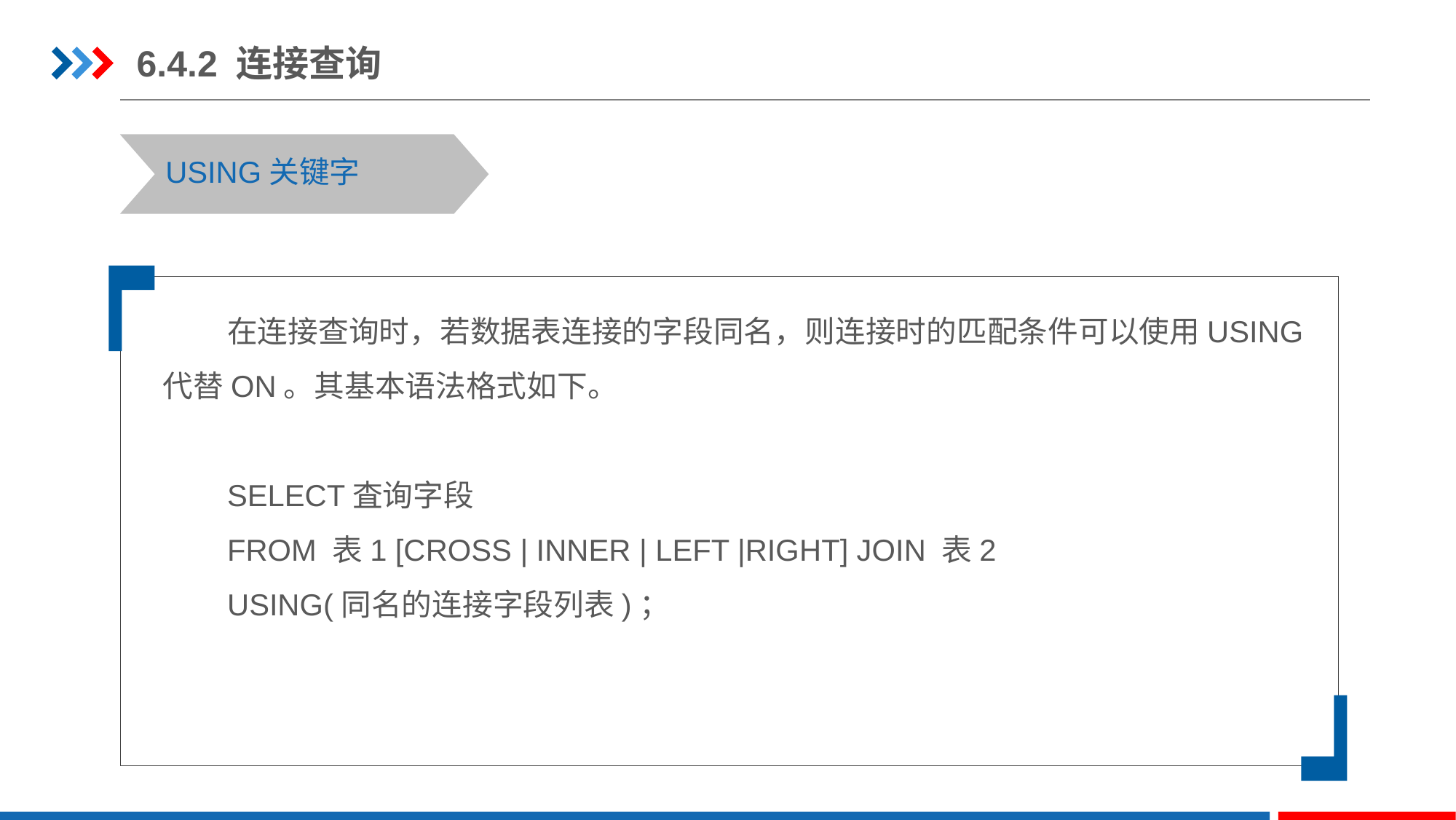

6.4.2 连接查询

USING关键字

在连接查询时，若数据表连接的字段同名，则连接时的匹配条件可以使用USING代替ON。其基本语法格式如下。

SELECT査询字段
FROM 表1 [CROSS | INNER | LEFT |RIGHT] JOIN 表2
USING(同名的连接字段列表)；